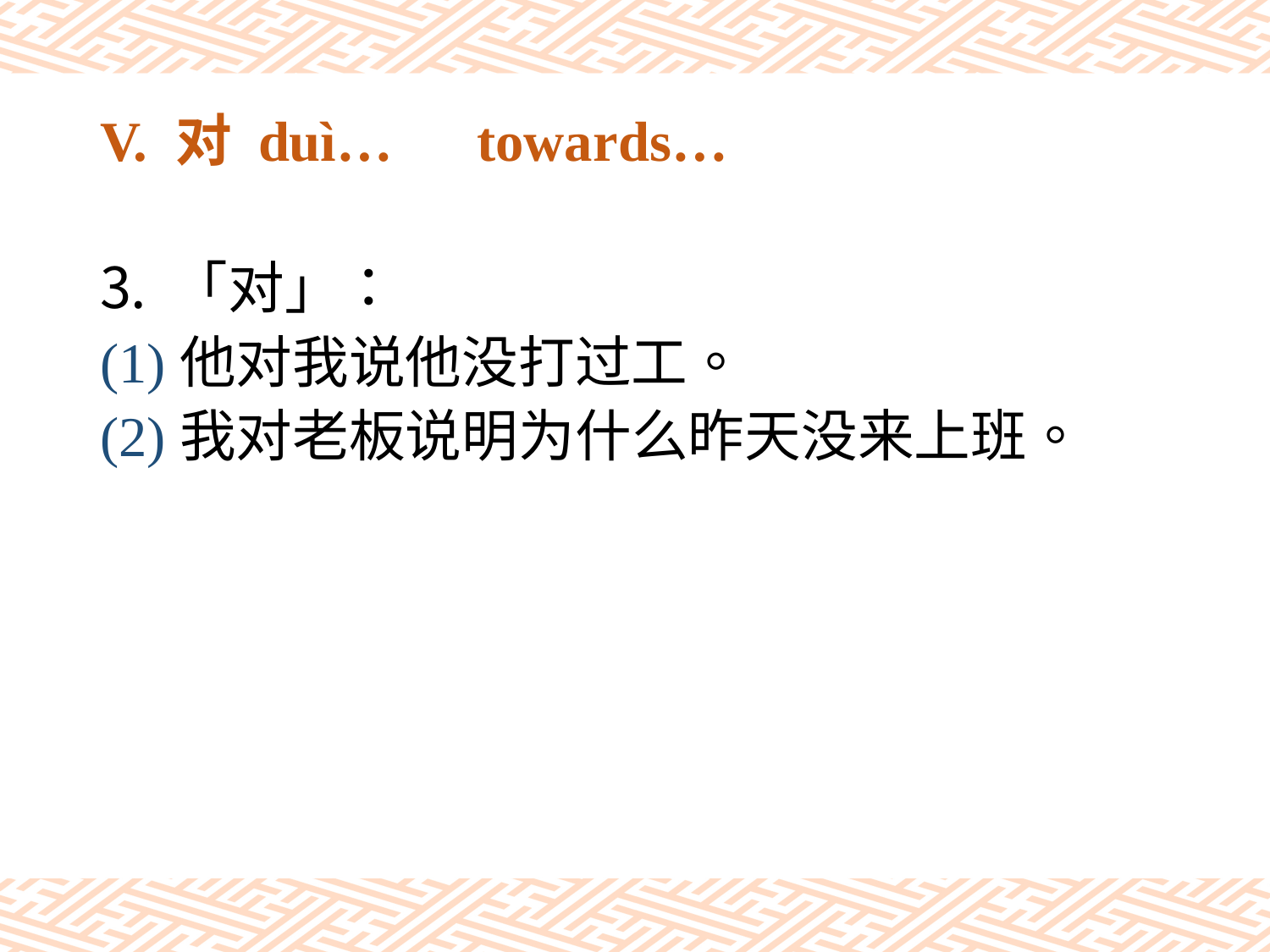

# V. 对 duì…　towards…
「对」：
(1)他对我说他没打过工。
(2)我对老板说明为什么昨天没来上班。